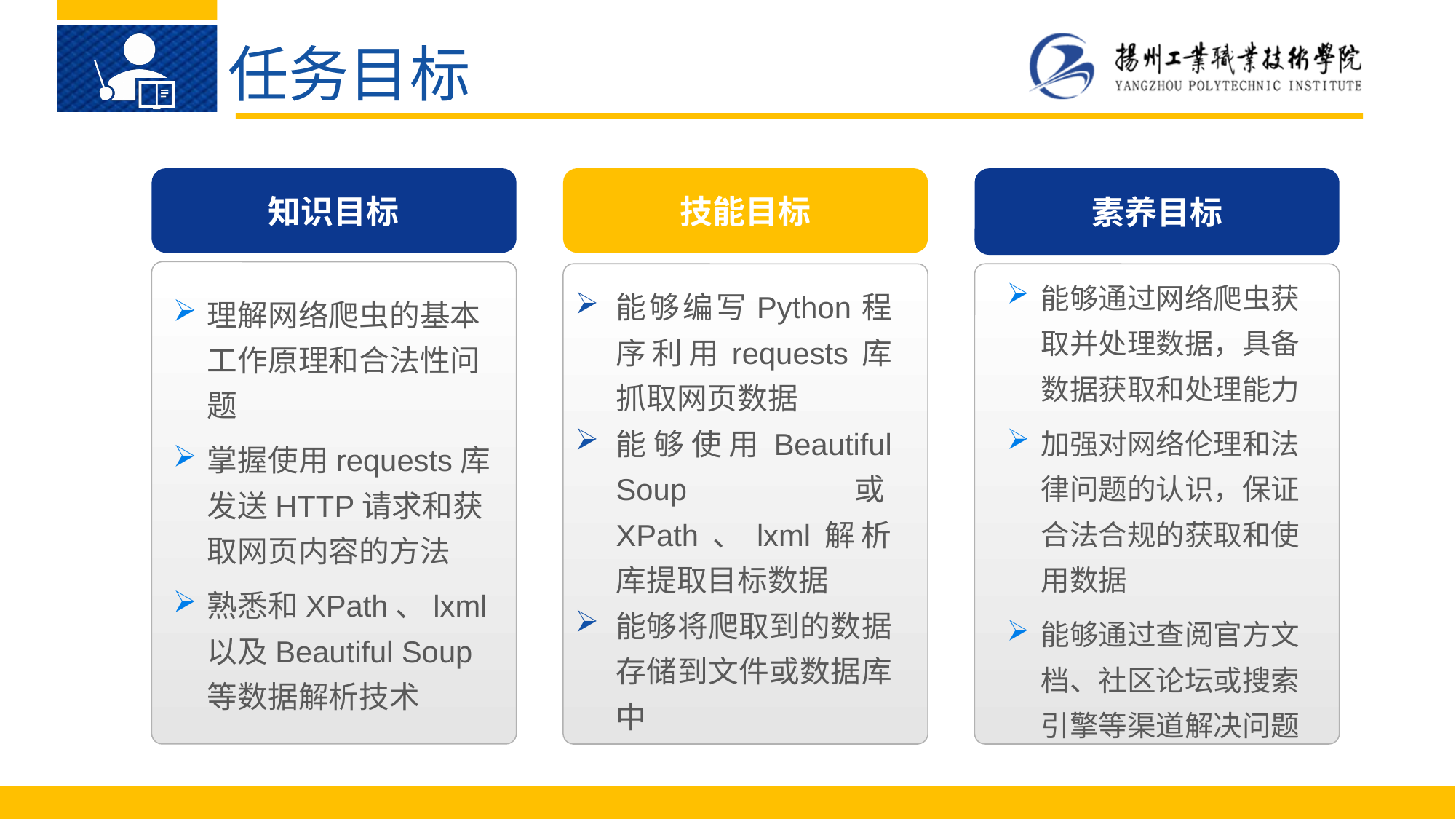

任务目标
知识目标
素养目标
技能目标

理解网络爬虫的基本工作原理和合法性问题
掌握使用requests库发送HTTP请求和获取网页内容的方法
熟悉和XPath、lxml以及Beautiful Soup等数据解析技术

能够通过网络爬虫获取并处理数据，具备数据获取和处理能力
加强对网络伦理和法律问题的认识，保证合法合规的获取和使用数据
能够通过查阅官方文档、社区论坛或搜索引擎等渠道解决问题

能够编写Python程序利用requests库抓取网页数据
能够使用Beautiful Soup或XPath、lxml解析库提取目标数据
能够将爬取到的数据存储到文件或数据库中